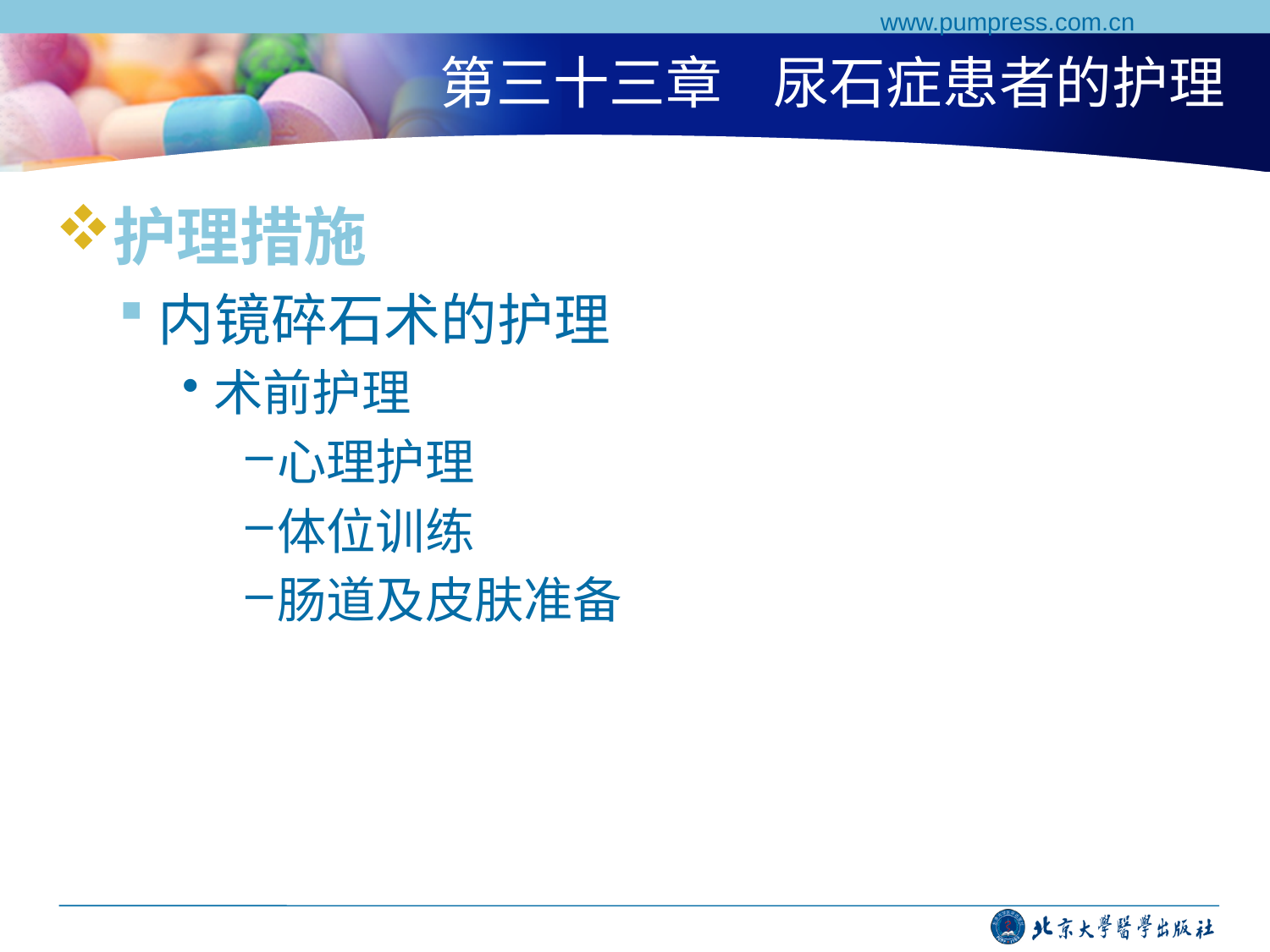

www.pumpress.com.cn
# 第三十三章    尿石症患者的护理
护理措施
内镜碎石术的护理
术前护理
心理护理
体位训练
肠道及皮肤准备